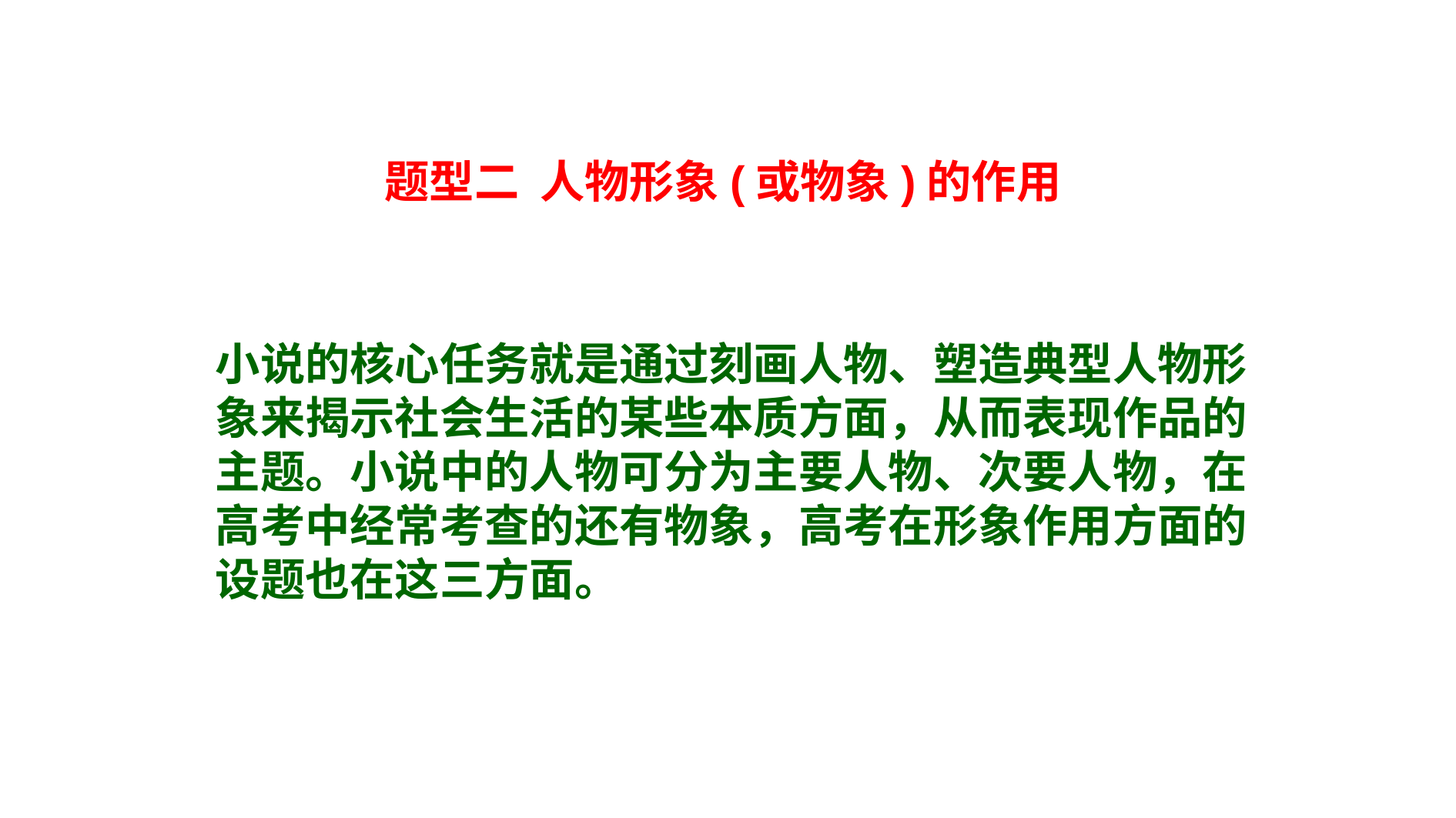

题型二  人物形象(或物象)的作用

小说的核心任务就是通过刻画人物、塑造典型人物形象来揭示社会生活的某些本质方面，从而表现作品的主题。小说中的人物可分为主要人物、次要人物，在高考中经常考查的还有物象，高考在形象作用方面的设题也在这三方面。